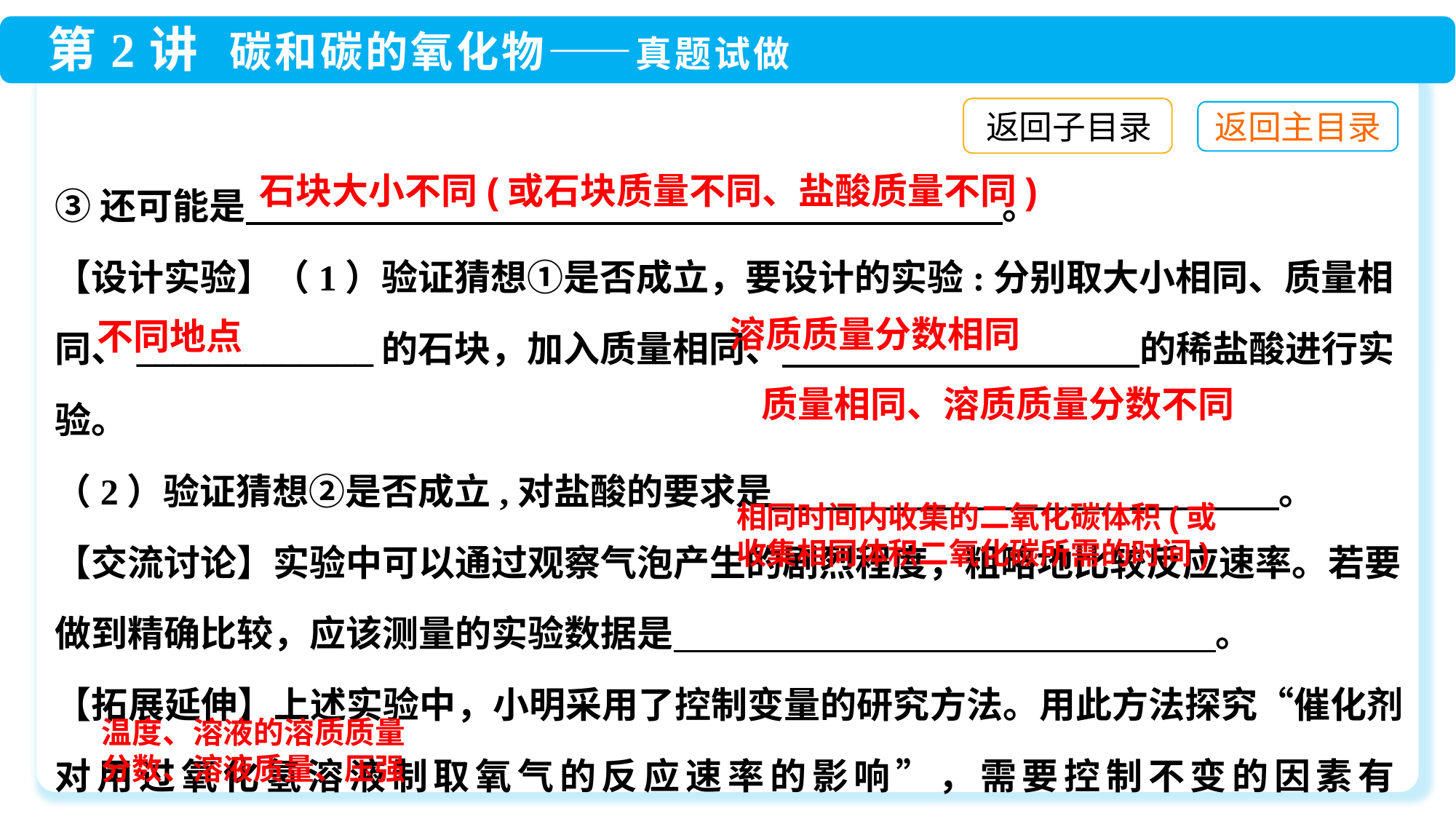

返回子目录

③还可能是　                                                                                        。
【设计实验】（1）验证猜想①是否成立，要设计的实验:分别取大小相同、质量相同、_____________的石块，加入质量相同、　　　                 　　　的稀盐酸进行实验。
（2）验证猜想②是否成立,对盐酸的要求是　　             　　　　　　　　　。
【交流讨论】实验中可以通过观察气泡产生的剧烈程度，粗略地比较反应速率。若要做到精确比较，应该测量的实验数据是　　　　　　　　　　　　　　    。
【拓展延伸】上述实验中，小明采用了控制变量的研究方法。用此方法探究“催化剂对用过氧化氢溶液制取氧气的反应速率的影响”，需要控制不变的因素有_________________________等。(答出两点即可)
石块大小不同(或石块质量不同、盐酸质量不同)
溶质质量分数相同
不同地点
质量相同、溶质质量分数不同
相同时间内收集的二氧化碳体积(或收集相同体积二氧化碳所需的时间)
温度、溶液的溶质质量分数、溶液质量、压强